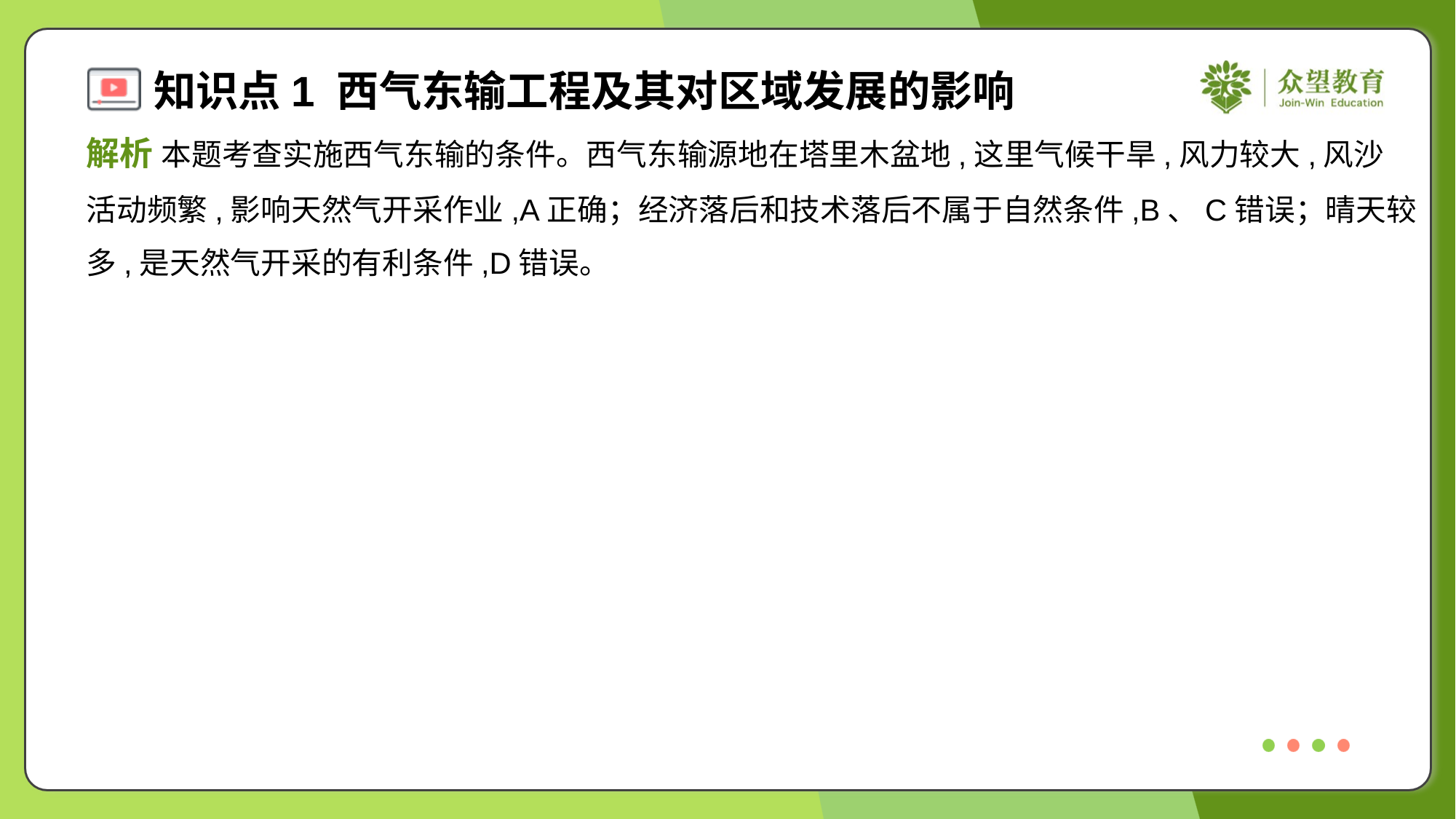

解析 本题考查实施西气东输的条件。西气东输源地在塔里木盆地,这里气候干旱,风力较大,风沙
活动频繁,影响天然气开采作业,A正确；经济落后和技术落后不属于自然条件,B、C错误；晴天较
多,是天然气开采的有利条件,D错误。